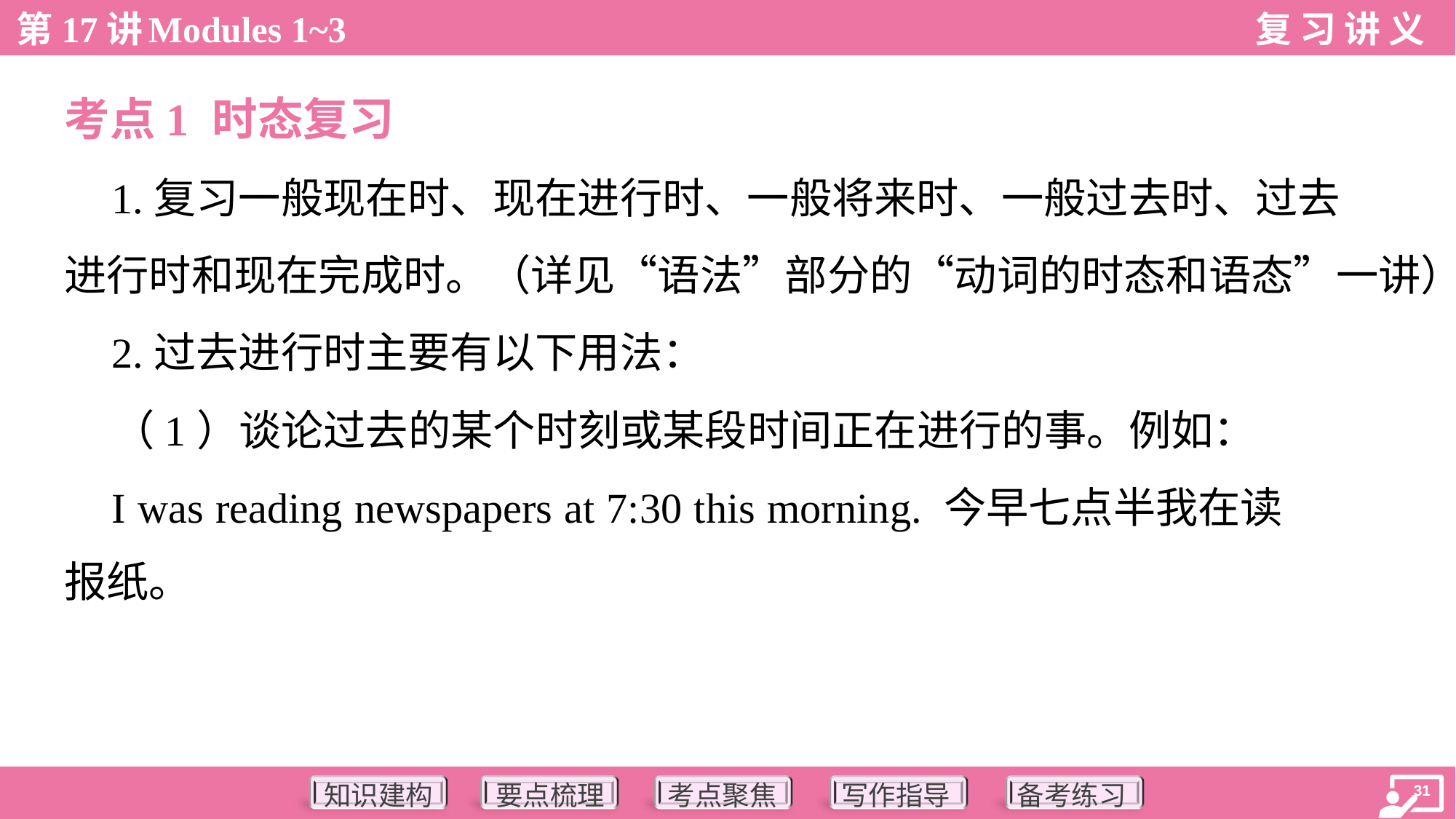

考点1 时态复习
    1.复习一般现在时、现在进行时、一般将来时、一般过去时、过去
进行时和现在完成时。（详见“语法”部分的“动词的时态和语态”一讲）
    2.过去进行时主要有以下用法：
    （1）谈论过去的某个时刻或某段时间正在进行的事。例如：
    I was reading newspapers at 7:30 this morning. 今早七点半我在读
报纸。